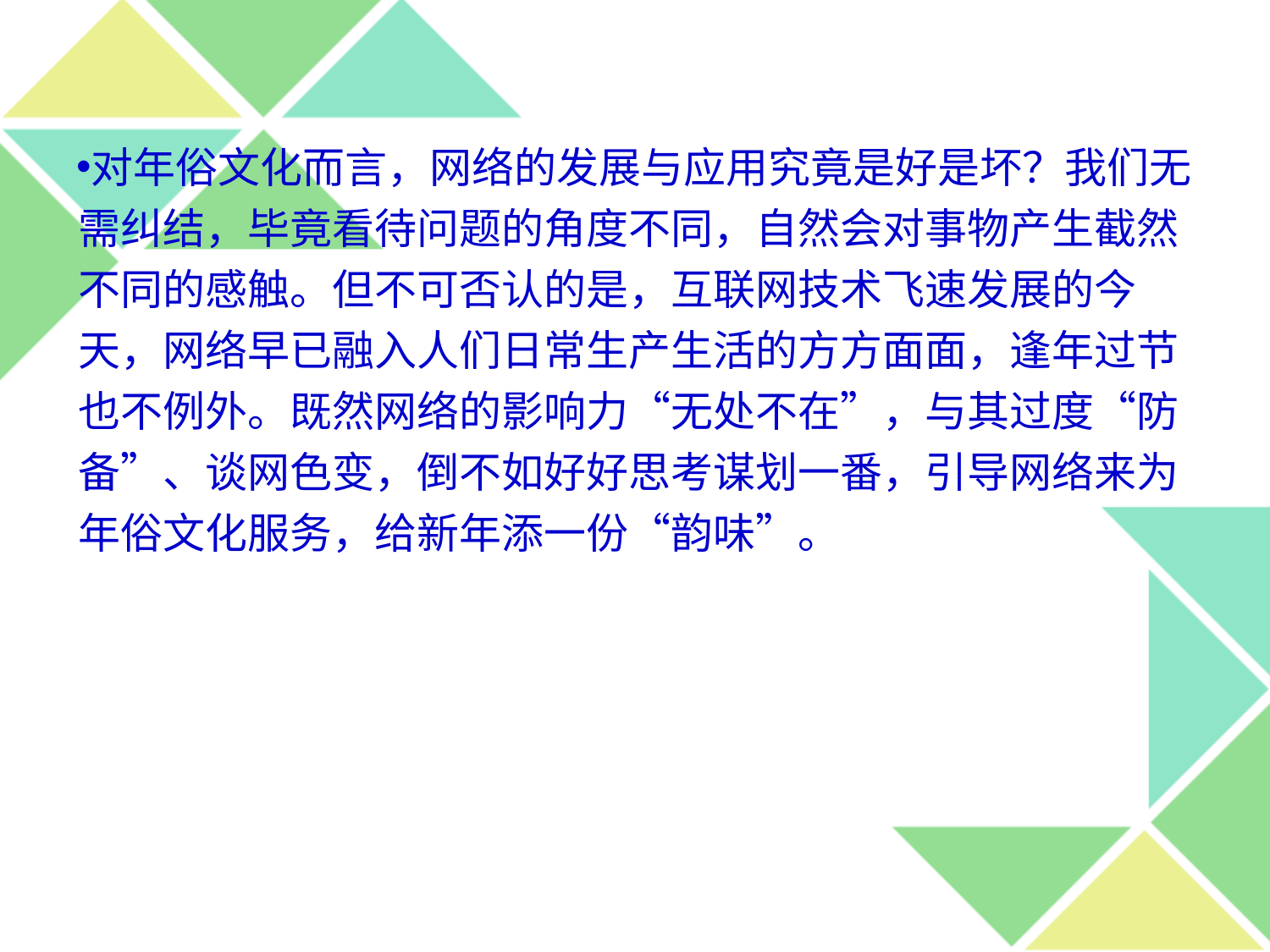

对年俗文化而言，网络的发展与应用究竟是好是坏？我们无需纠结，毕竟看待问题的角度不同，自然会对事物产生截然不同的感触。但不可否认的是，互联网技术飞速发展的今天，网络早已融入人们日常生产生活的方方面面，逢年过节也不例外。既然网络的影响力“无处不在”，与其过度“防备”、谈网色变，倒不如好好思考谋划一番，引导网络来为年俗文化服务，给新年添一份“韵味”。